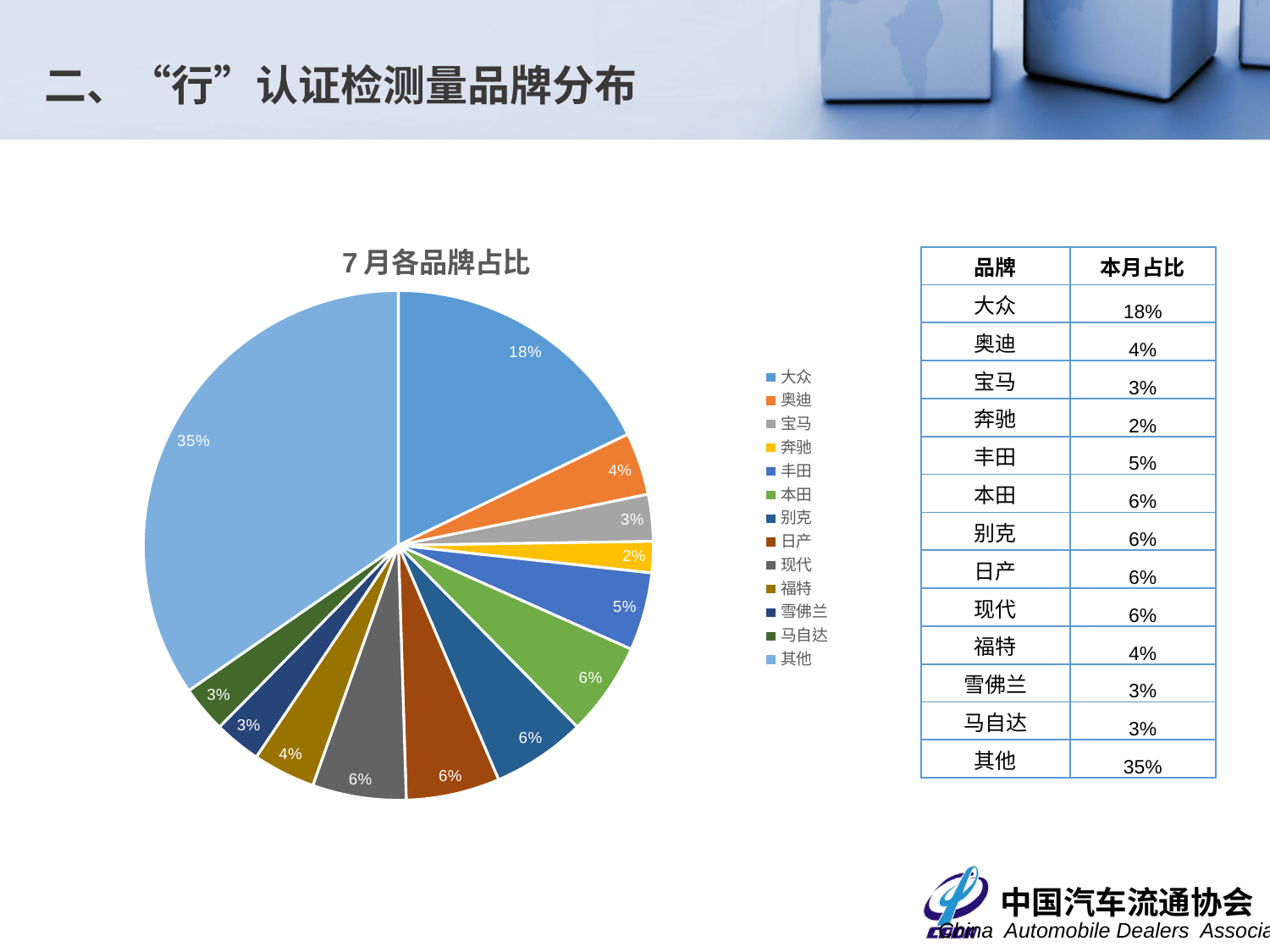

二、“行”认证检测量品牌分布

### Chart: 7月各品牌占比

| Category |  |
|---|---|
| 大众 | 0.18 |
| 奥迪 | 0.04 |
| 宝马 | 0.03 |
| 奔驰 | 0.02 |
| 丰田 | 0.05 |
| 本田 | 0.06 |
| 别克 | 0.06 |
| 日产 | 0.06 |
| 现代 | 0.06 |
| 福特 | 0.04 |
| 雪佛兰 | 0.03 |
| 马自达 | 0.03 |
| 其他 | 0.35 |
| 品牌 | 本月占比 |
| --- | --- |
| 大众 | 18% |
| 奥迪 | 4% |
| 宝马 | 3% |
| 奔驰 | 2% |
| 丰田 | 5% |
| 本田 | 6% |
| 别克 | 6% |
| 日产 | 6% |
| 现代 | 6% |
| 福特 | 4% |
| 雪佛兰 | 3% |
| 马自达 | 3% |
| 其他 | 35% |